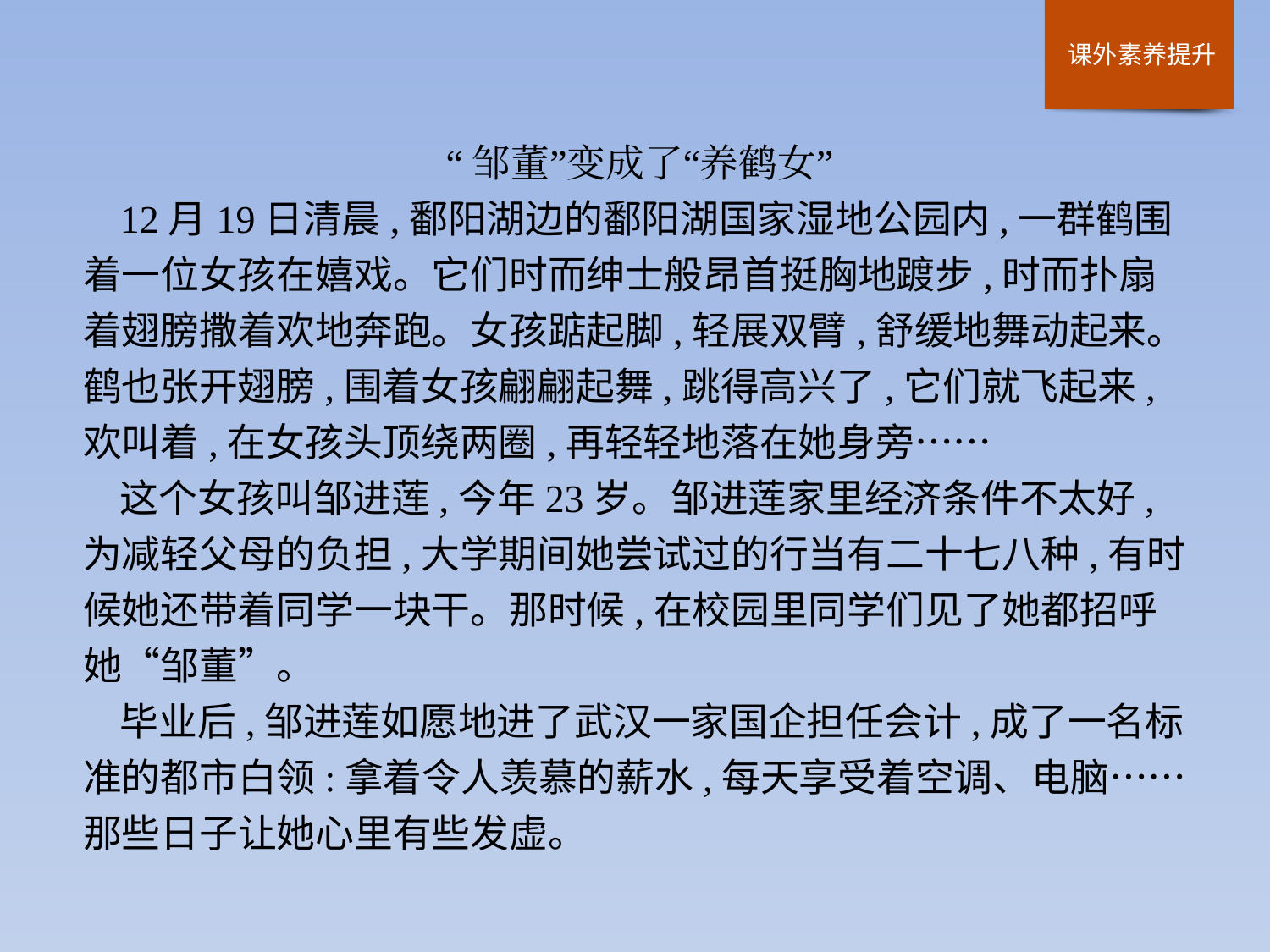

“邹董”变成了“养鹤女”
12月19日清晨,鄱阳湖边的鄱阳湖国家湿地公园内,一群鹤围着一位女孩在嬉戏。它们时而绅士般昂首挺胸地踱步,时而扑扇着翅膀撒着欢地奔跑。女孩踮起脚,轻展双臂,舒缓地舞动起来。鹤也张开翅膀,围着女孩翩翩起舞,跳得高兴了,它们就飞起来,欢叫着,在女孩头顶绕两圈,再轻轻地落在她身旁……
这个女孩叫邹进莲,今年23岁。邹进莲家里经济条件不太好,为减轻父母的负担,大学期间她尝试过的行当有二十七八种,有时候她还带着同学一块干。那时候,在校园里同学们见了她都招呼她“邹董”。
毕业后,邹进莲如愿地进了武汉一家国企担任会计,成了一名标准的都市白领:拿着令人羡慕的薪水,每天享受着空调、电脑……那些日子让她心里有些发虚。